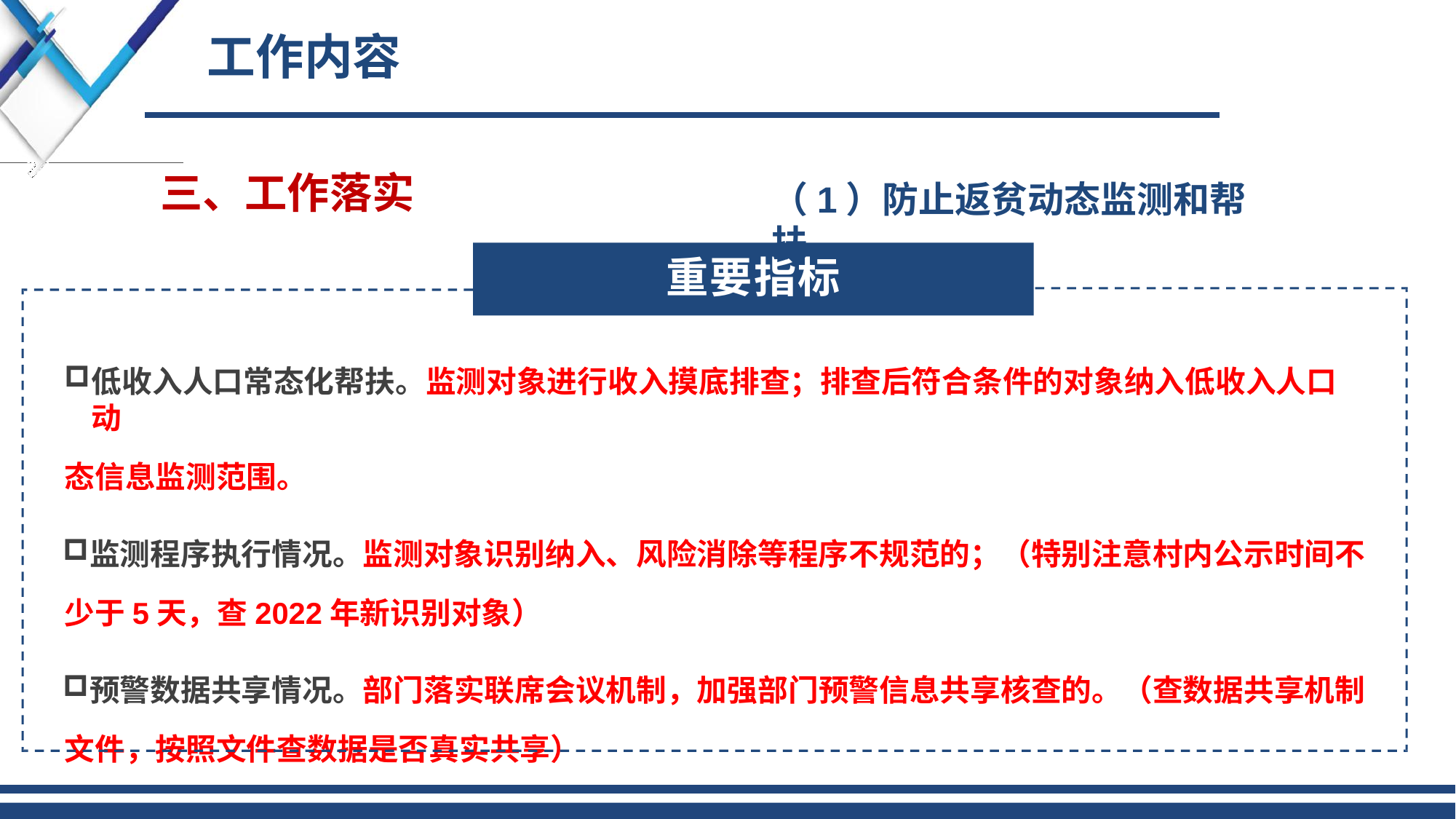

# 工作内容

三、工作落实
（1）防止返贫动态监测和帮扶

重要指标

低收入人口常态化帮扶。监测对象进行收入摸底排查；排查后符合条件的对象纳入低收入人口动
态信息监测范围。
监测程序执行情况。监测对象识别纳入、风险消除等程序不规范的；（特别注意村内公示时间不 少于5天，查2022年新识别对象）
预警数据共享情况。部门落实联席会议机制，加强部门预警信息共享核查的。（查数据共享机制 文件，按照文件查数据是否真实共享）